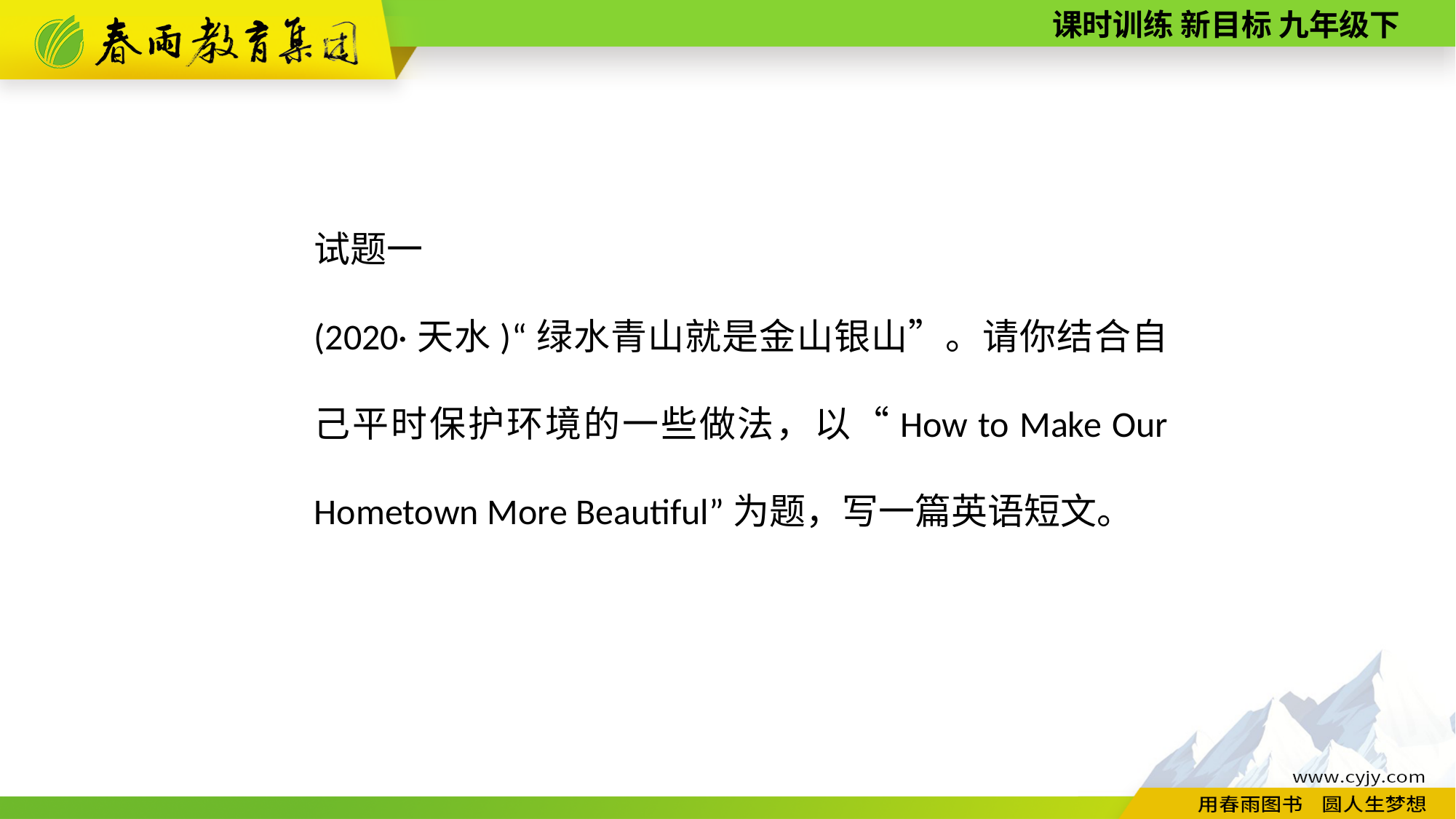

试题一
(2020·天水)“绿水青山就是金山银山”。请你结合自己平时保护环境的一些做法，以“How to Make Our Hometown More Beautiful”为题，写一篇英语短文。